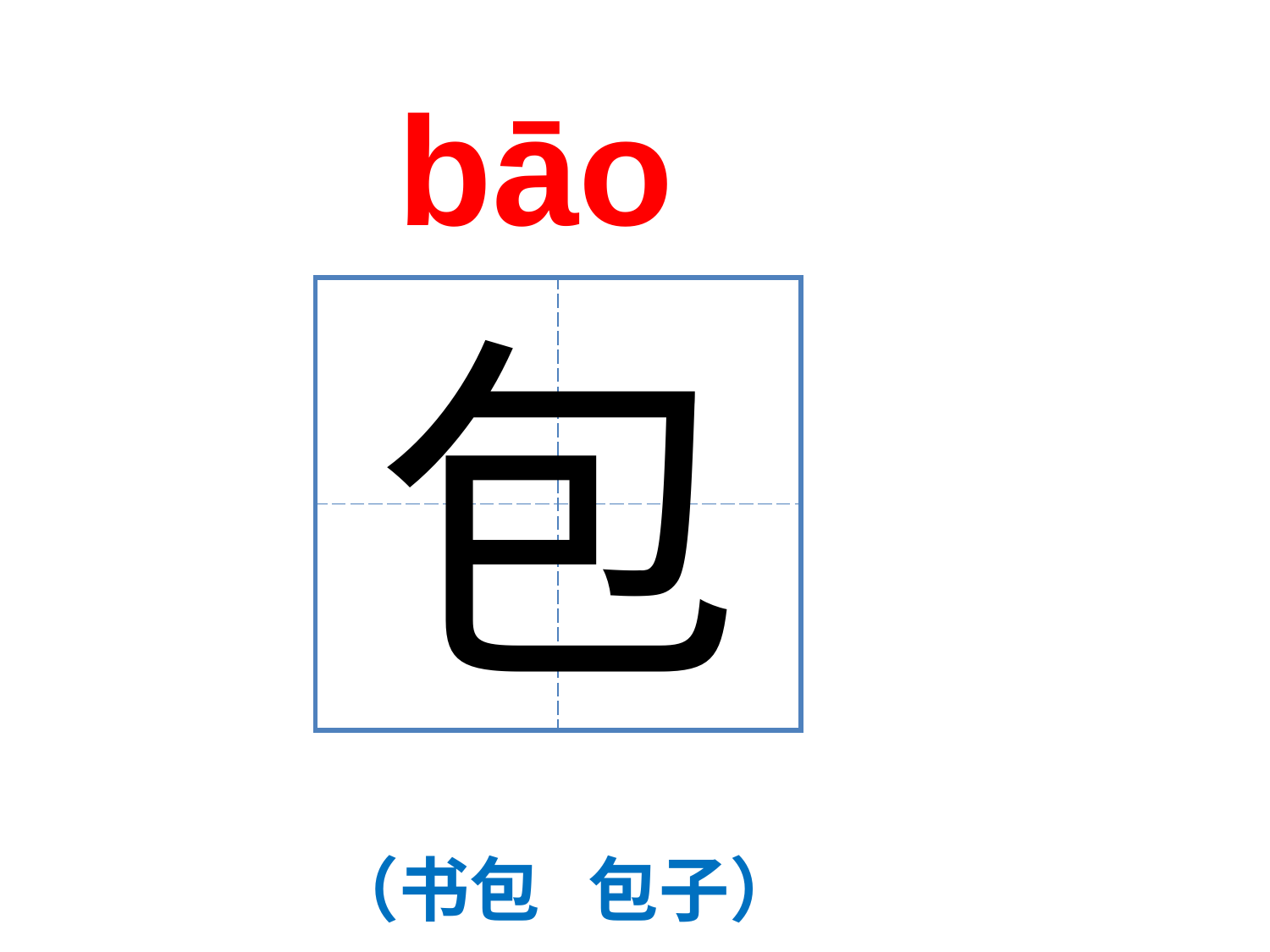

bāo
|  |  |
| --- | --- |
|  |  |
包
（书包   包子）